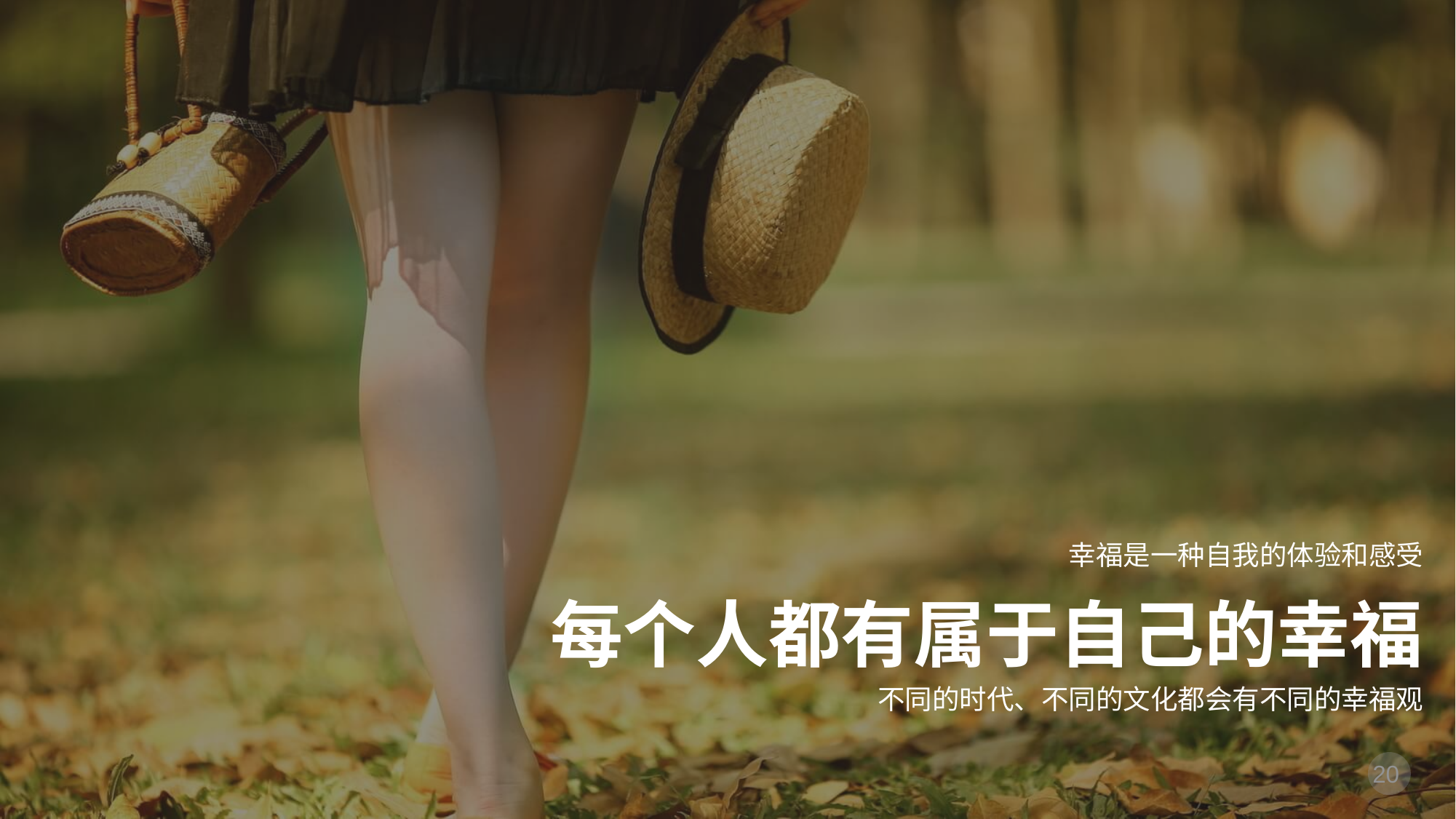

幸福是一种自我的体验和感受
每个人都有属于自己的幸福
不同的时代、不同的文化都会有不同的幸福观